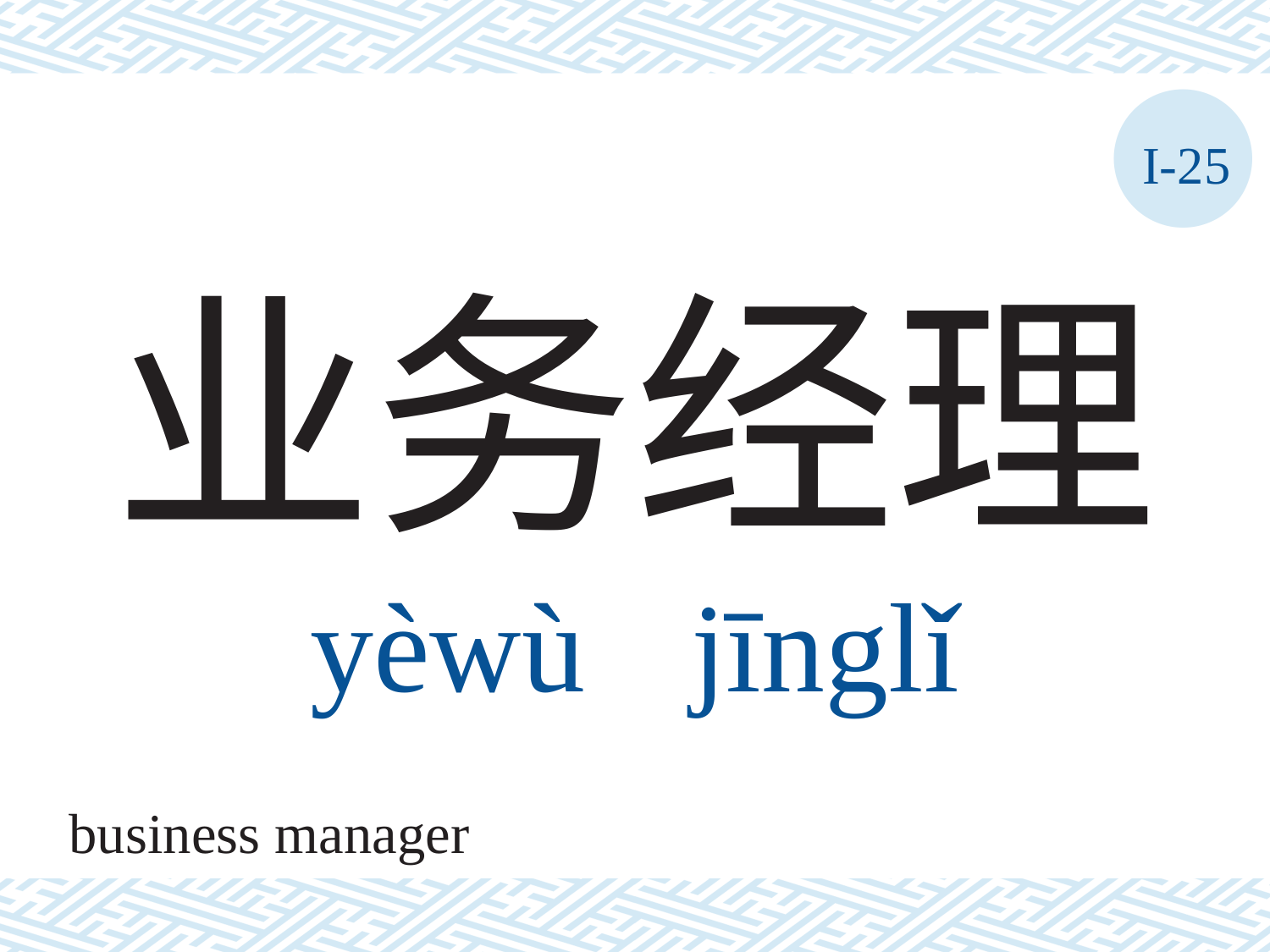

I-25
# 业务经理 yèwù	jīnglǐ
business manager